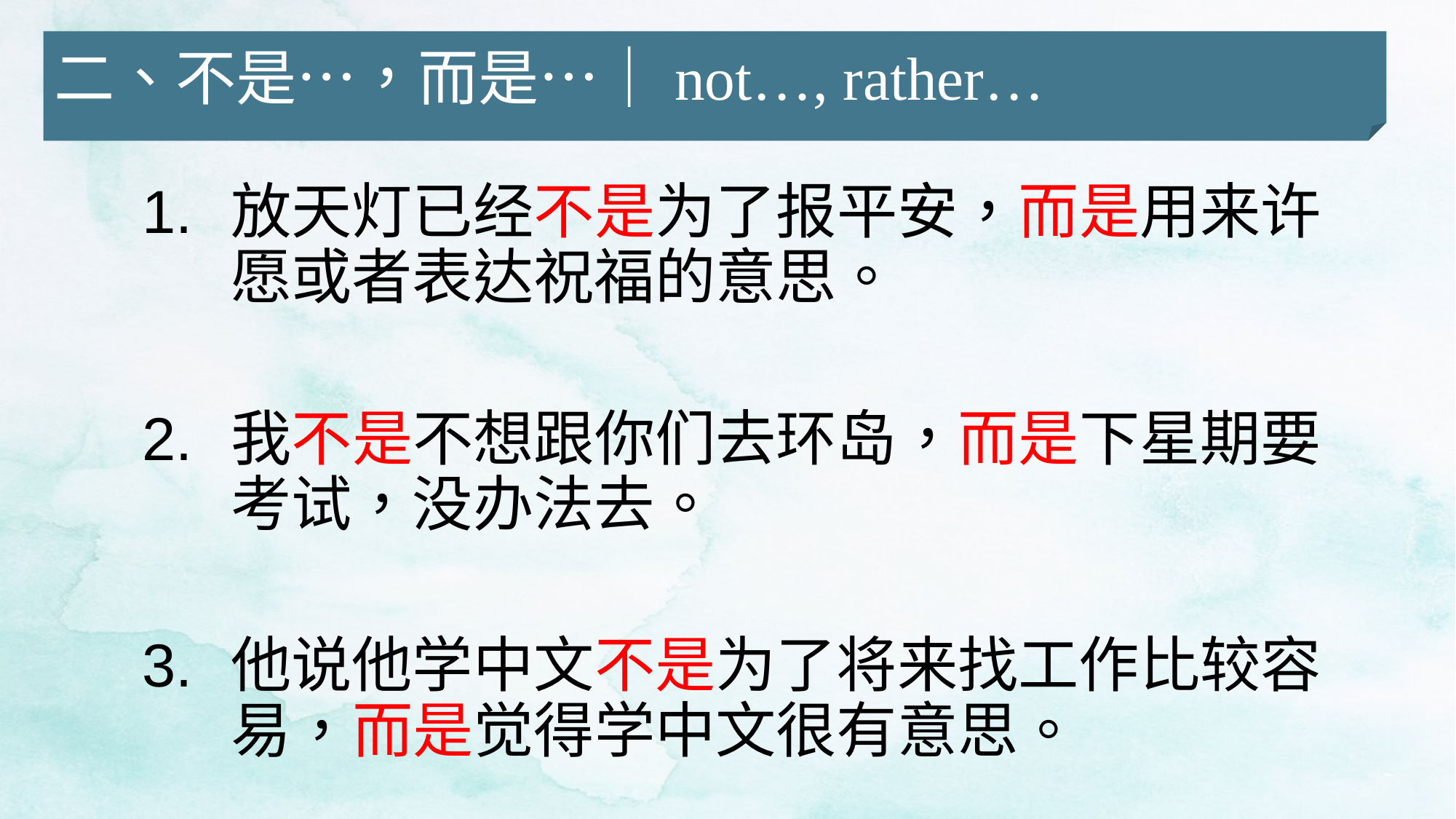

二、不是…，而是…｜not…, rather…
放天灯已经不是为了报平安，而是用来许愿或者表达祝福的意思。

我不是不想跟你们去环岛，而是下星期要考试，没办法去。

他说他学中文不是为了将来找工作比较容易，而是觉得学中文很有意思。